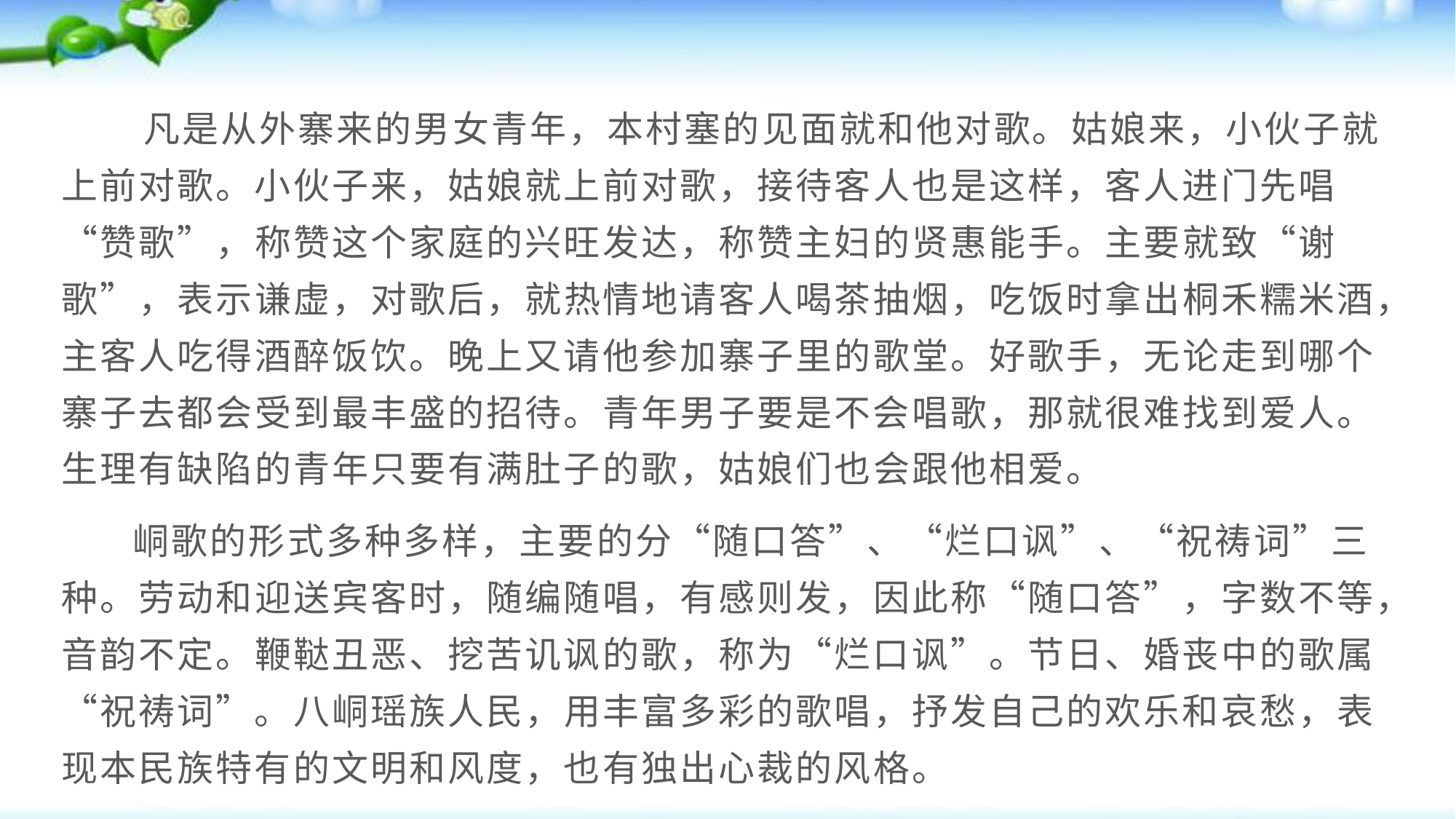

凡是从外寨来的男女青年，本村塞的见面就和他对歌。姑娘来，小伙子就上前对歌。小伙子来，姑娘就上前对歌，接待客人也是这样，客人进门先唱“赞歌”，称赞这个家庭的兴旺发达，称赞主妇的贤惠能手。主要就致“谢歌”，表示谦虚，对歌后，就热情地请客人喝茶抽烟，吃饭时拿出桐禾糯米酒，主客人吃得酒醉饭饮。晚上又请他参加寨子里的歌堂。好歌手，无论走到哪个寨子去都会受到最丰盛的招待。青年男子要是不会唱歌，那就很难找到爱人。生理有缺陷的青年只要有满肚子的歌，姑娘们也会跟他相爱。
      峒歌的形式多种多样，主要的分“随口答”、“烂口讽”、“祝祷词”三种。劳动和迎送宾客时，随编随唱，有感则发，因此称“随口答”，字数不等，音韵不定。鞭鞑丑恶、挖苦讥讽的歌，称为“烂口讽”。节日、婚丧中的歌属“祝祷词”。八峒瑶族人民，用丰富多彩的歌唱，抒发自己的欢乐和哀愁，表现本民族特有的文明和风度，也有独出心裁的风格。